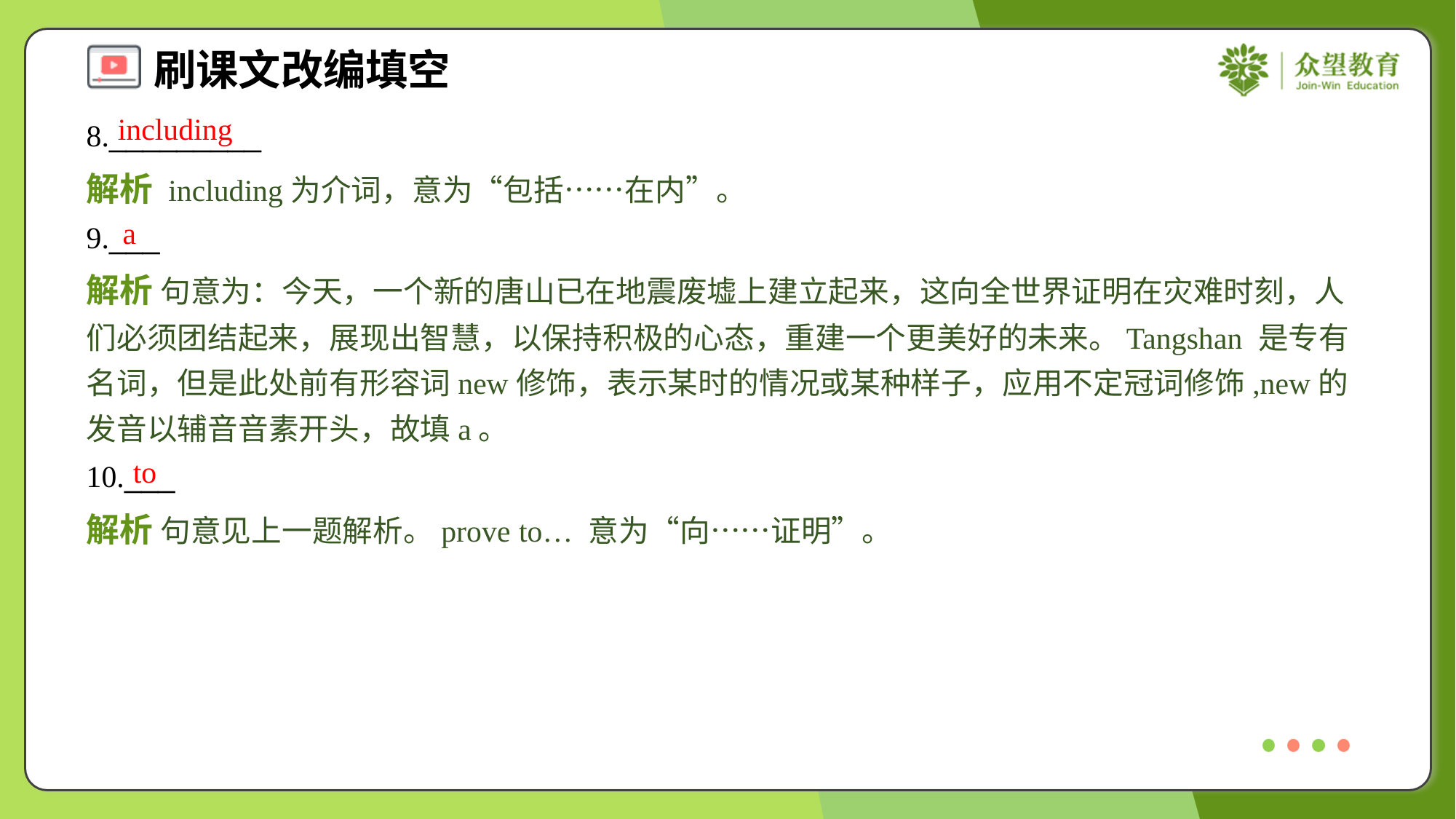

including
8._________
解析 including为介词，意为“包括……在内”。
a
9.___
解析 句意为：今天，一个新的唐山已在地震废墟上建立起来，这向全世界证明在灾难时刻，人们必须团结起来，展现出智慧，以保持积极的心态，重建一个更美好的未来。Tangshan 是专有名词，但是此处前有形容词new修饰，表示某时的情况或某种样子，应用不定冠词修饰,new的发音以辅音音素开头，故填a。
to
10.___
解析 句意见上一题解析。prove to… 意为“向……证明”。